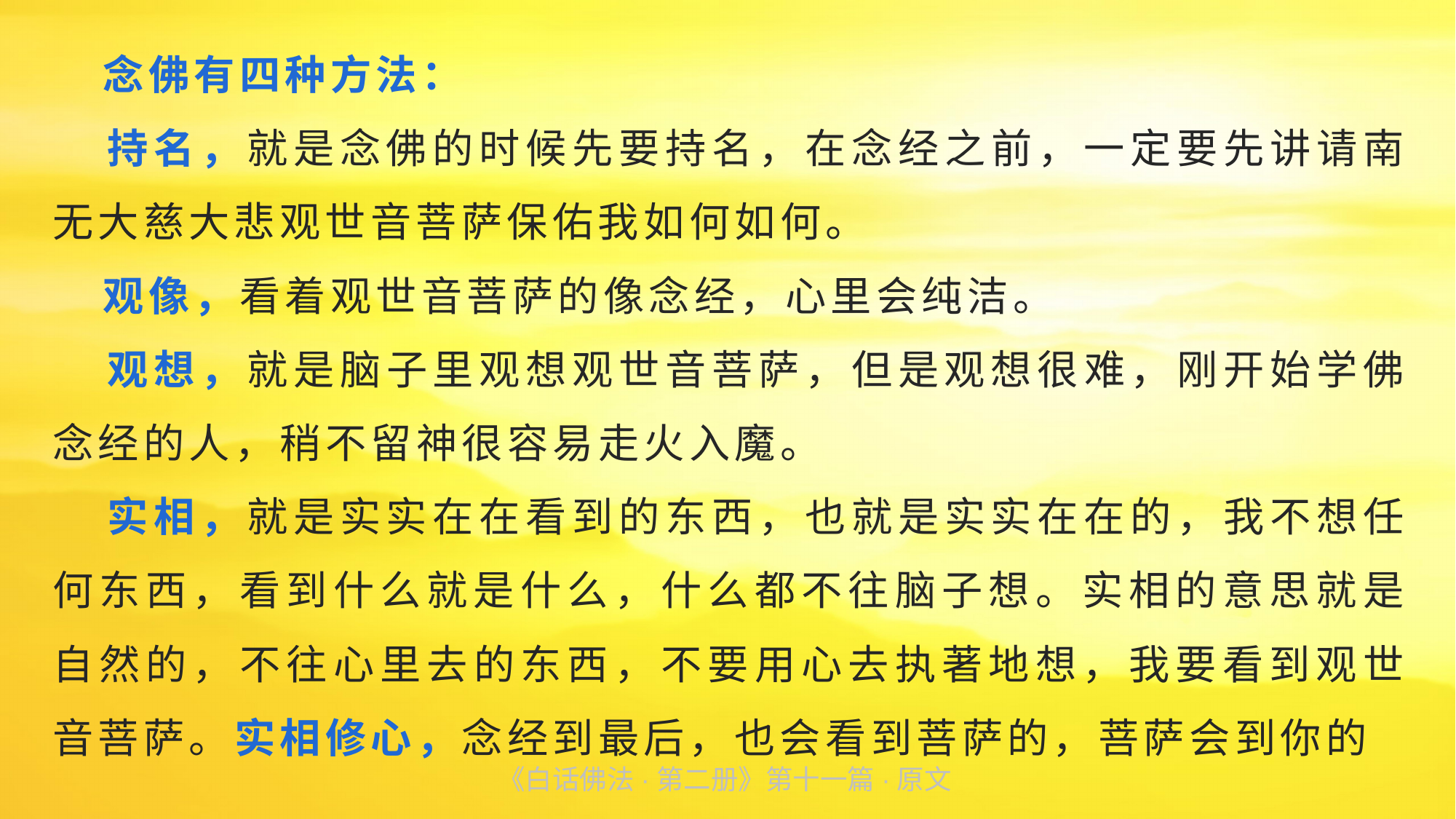

念佛有四种方法：
   持名，就是念佛的时候先要持名，在念经之前，一定要先讲请南无大慈大悲观世音菩萨保佑我如何如何。
   观像，看着观世音菩萨的像念经，心里会纯洁。
   观想，就是脑子里观想观世音菩萨，但是观想很难，刚开始学佛念经的人，稍不留神很容易走火入魔。
   实相，就是实实在在看到的东西，也就是实实在在的，我不想任何东西，看到什么就是什么，什么都不往脑子想。实相的意思就是自然的，不往心里去的东西，不要用心去执著地想，我要看到观世音菩萨。实相修心，念经到最后，也会看到菩萨的，菩萨会到你的
《白话佛法·第二册》第十一篇·原文